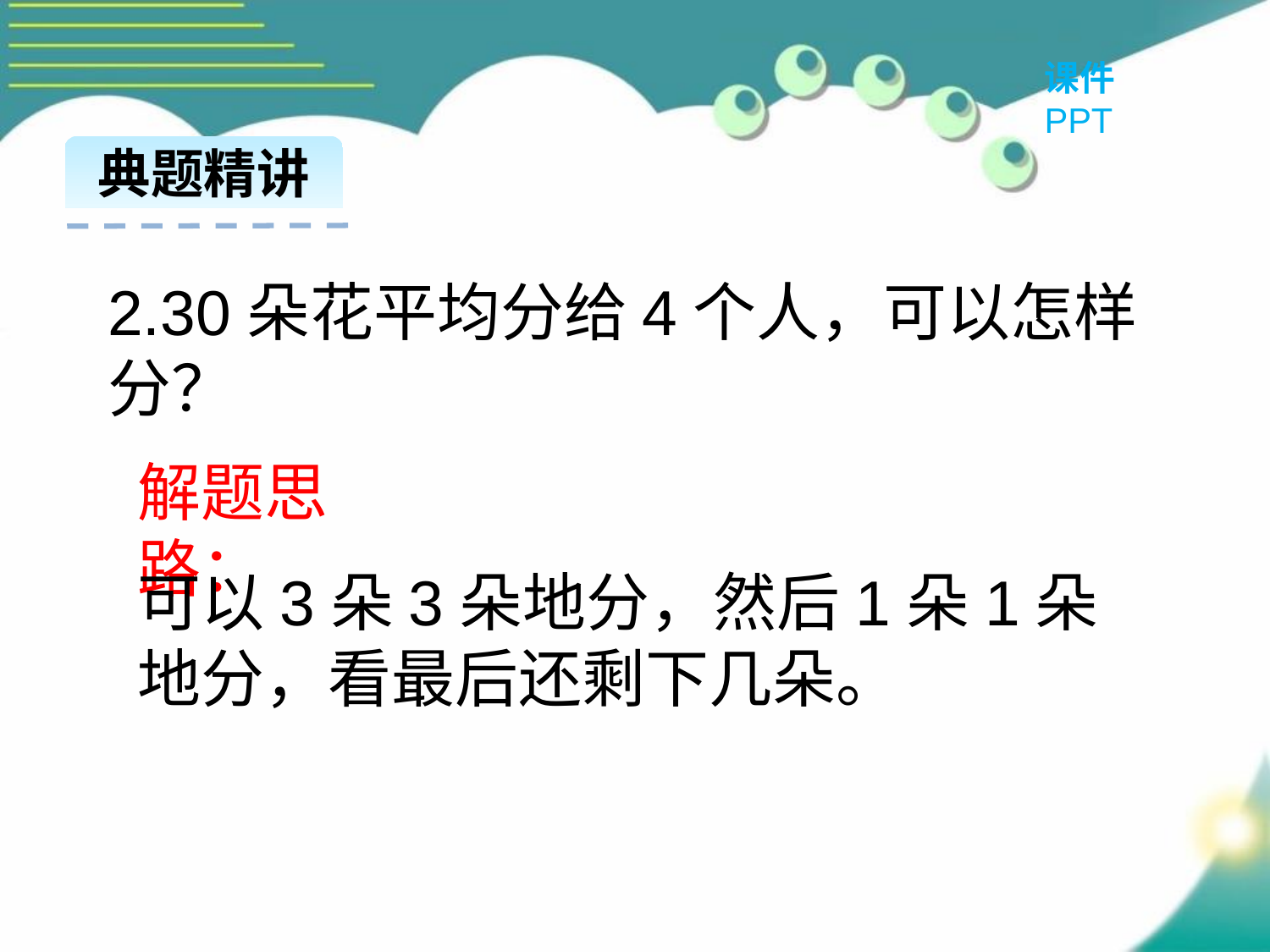

课件PPT
典题精讲

2.30朵花平均分给4个人，可以怎样分？
解题思路：
可以3朵3朵地分，然后1朵1朵地分，看最后还剩下几朵。